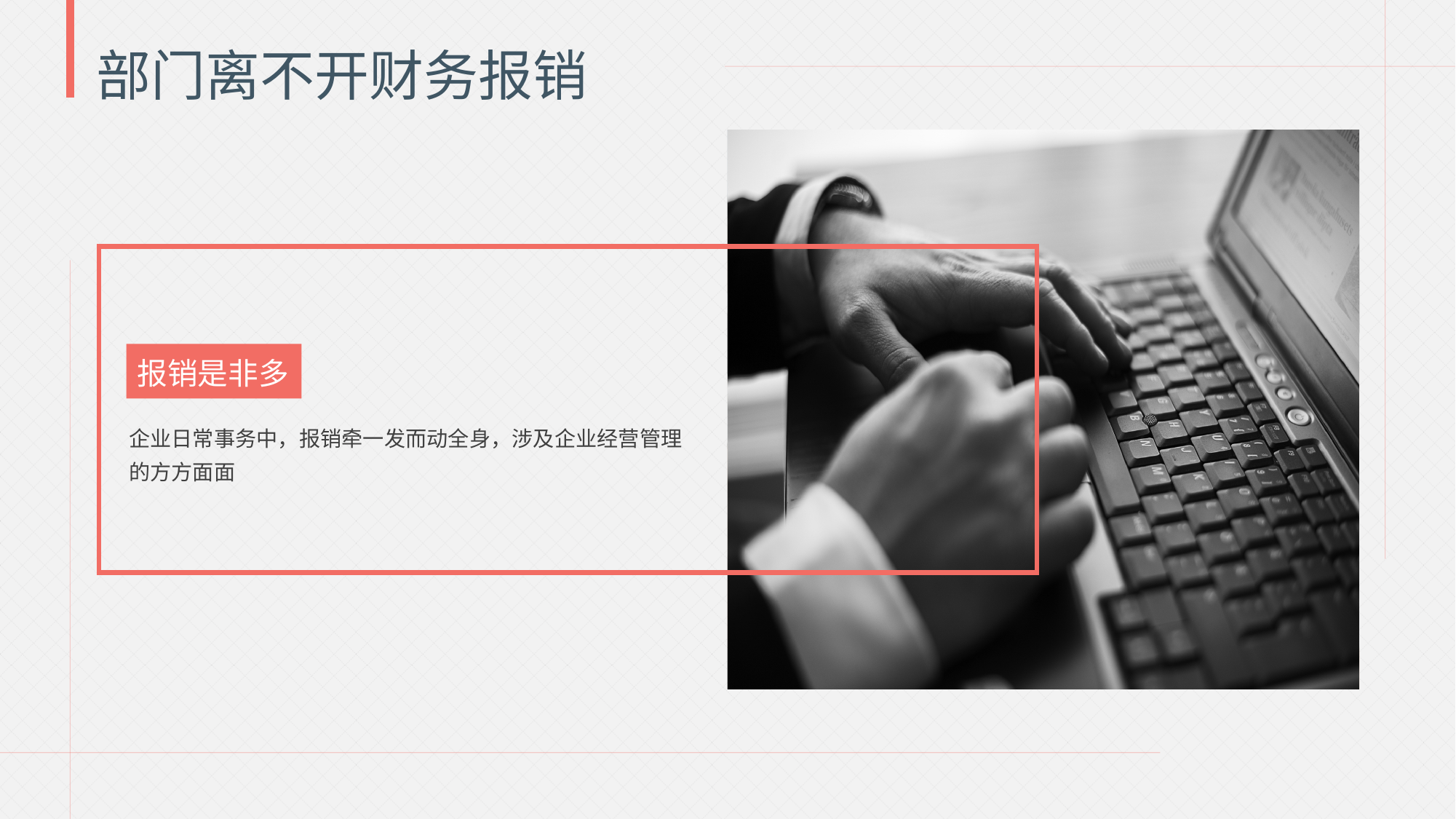

部门离不开财务报销

报销是非多
企业日常事务中，报销牵一发而动全身，涉及企业经营管理的方方面面